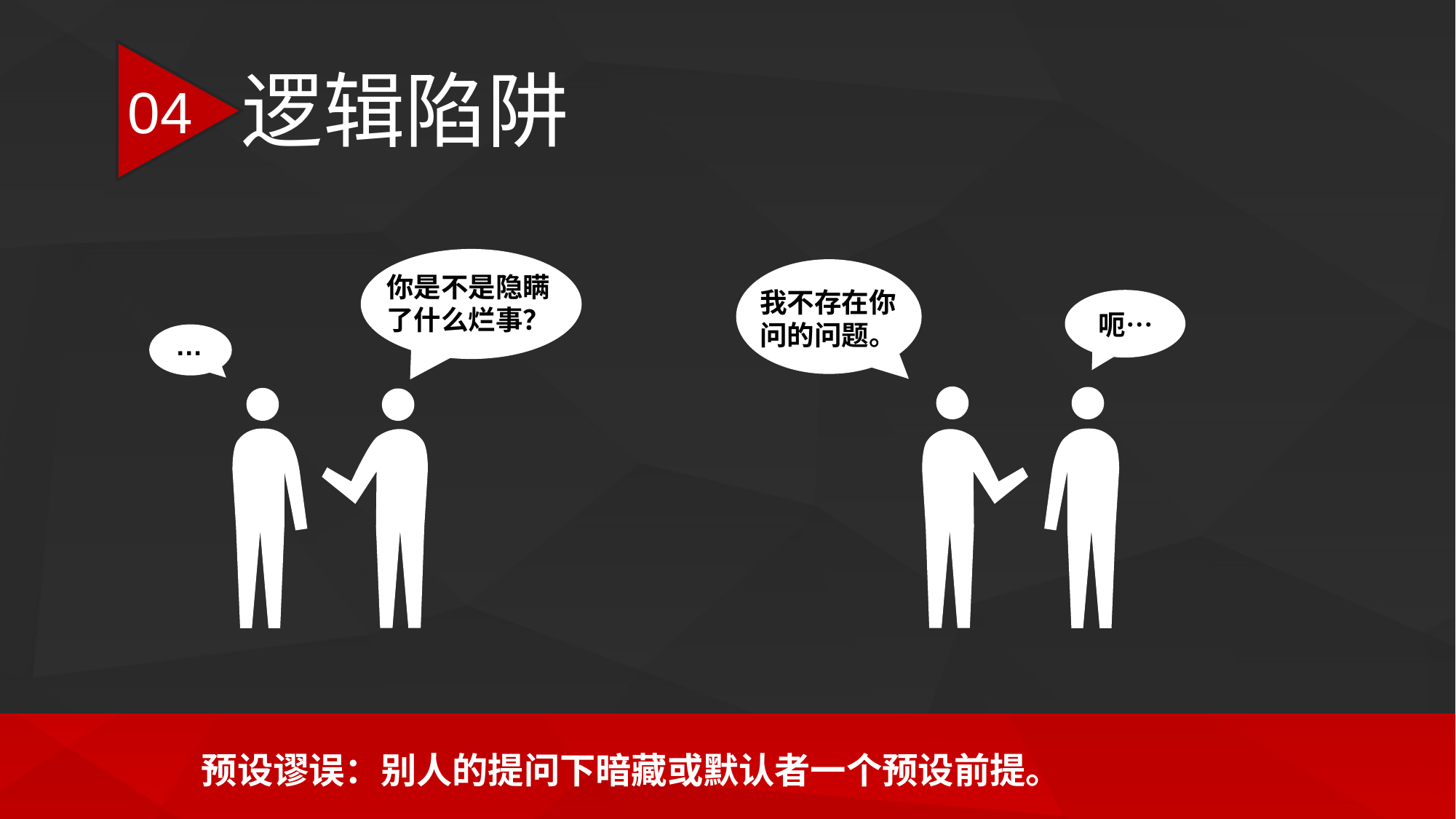

逻辑陷阱
04

你是不是隐瞒了什么烂事？
我不存在你问的问题。

呃…
…

预设谬误：别人的提问下暗藏或默认者一个预设前提。